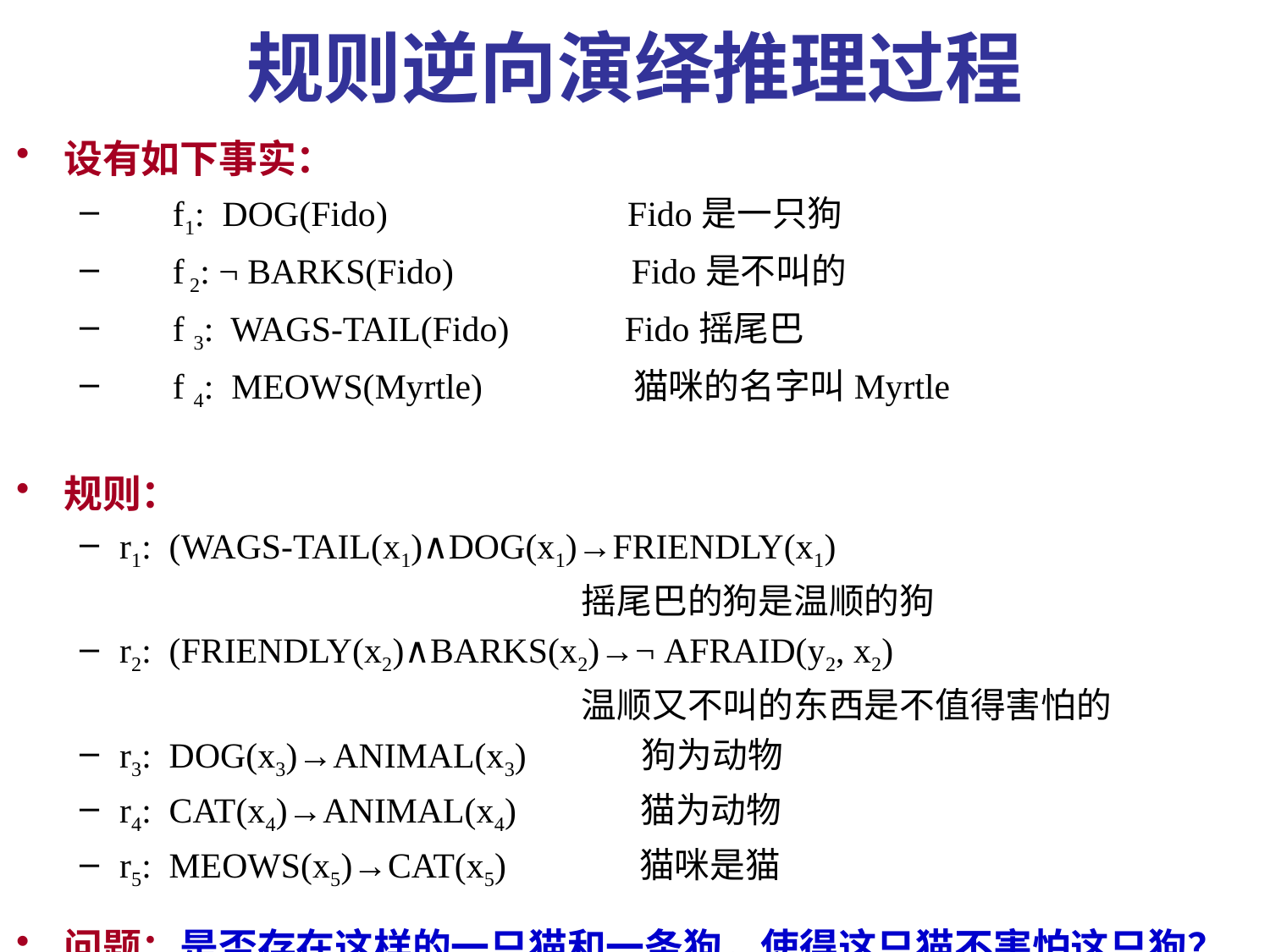

# 规则逆向演绎推理过程
设有如下事实：
      f1:  DOG(Fido)                           Fido是一只狗
      f 2: ¬ BARKS(Fido)                    Fido是不叫的
      f 3:  WAGS-TAIL(Fido)             Fido摇尾巴
      f 4:  MEOWS(Myrtle)                猫咪的名字叫Myrtle

规则：
r1:  (WAGS-TAIL(x1)∧DOG(x1)→FRIENDLY(x1)
                                                               摇尾巴的狗是温顺的狗
r2:  (FRIENDLY(x2)∧BARKS(x2)→¬ AFRAID(y2, x2)
                                                               温顺又不叫的东西是不值得害怕的
r3:  DOG(x3)→ANIMAL(x3)            狗为动物
r4:  CAT(x4)→ANIMAL(x4)             猫为动物
r5:  MEOWS(x5)→CAT(x5)              猫咪是猫
问题：是否存在这样的一只猫和一条狗，使得这只猫不害怕这只狗？